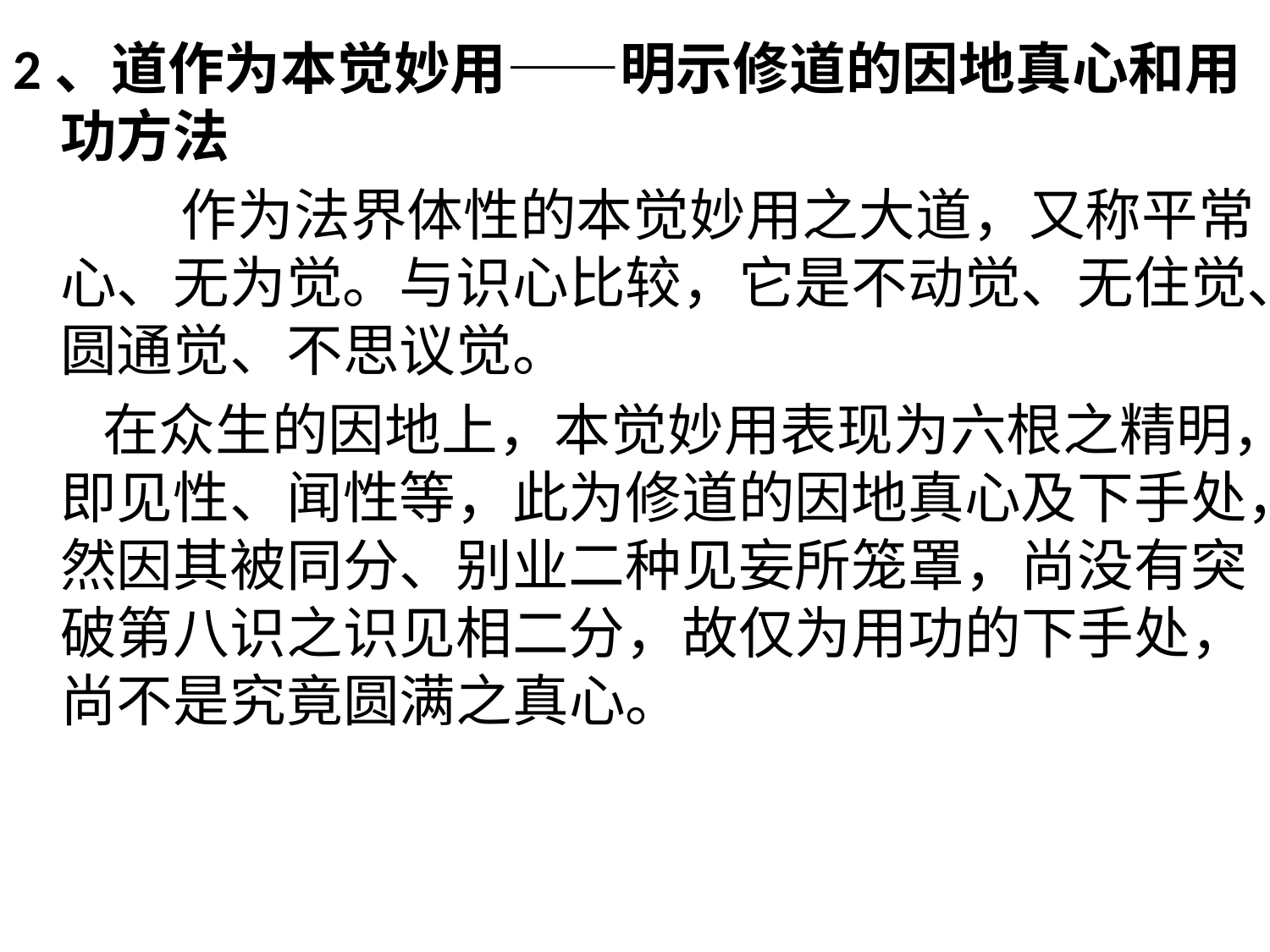

2、道作为本觉妙用——明示修道的因地真心和用功方法
            作为法界体性的本觉妙用之大道，又称平常心、无为觉。与识心比较，它是不动觉、无住觉、圆通觉、不思议觉。
      在众生的因地上，本觉妙用表现为六根之精明，即见性、闻性等，此为修道的因地真心及下手处，然因其被同分、别业二种见妄所笼罩，尚没有突破第八识之识见相二分，故仅为用功的下手处，尚不是究竟圆满之真心。